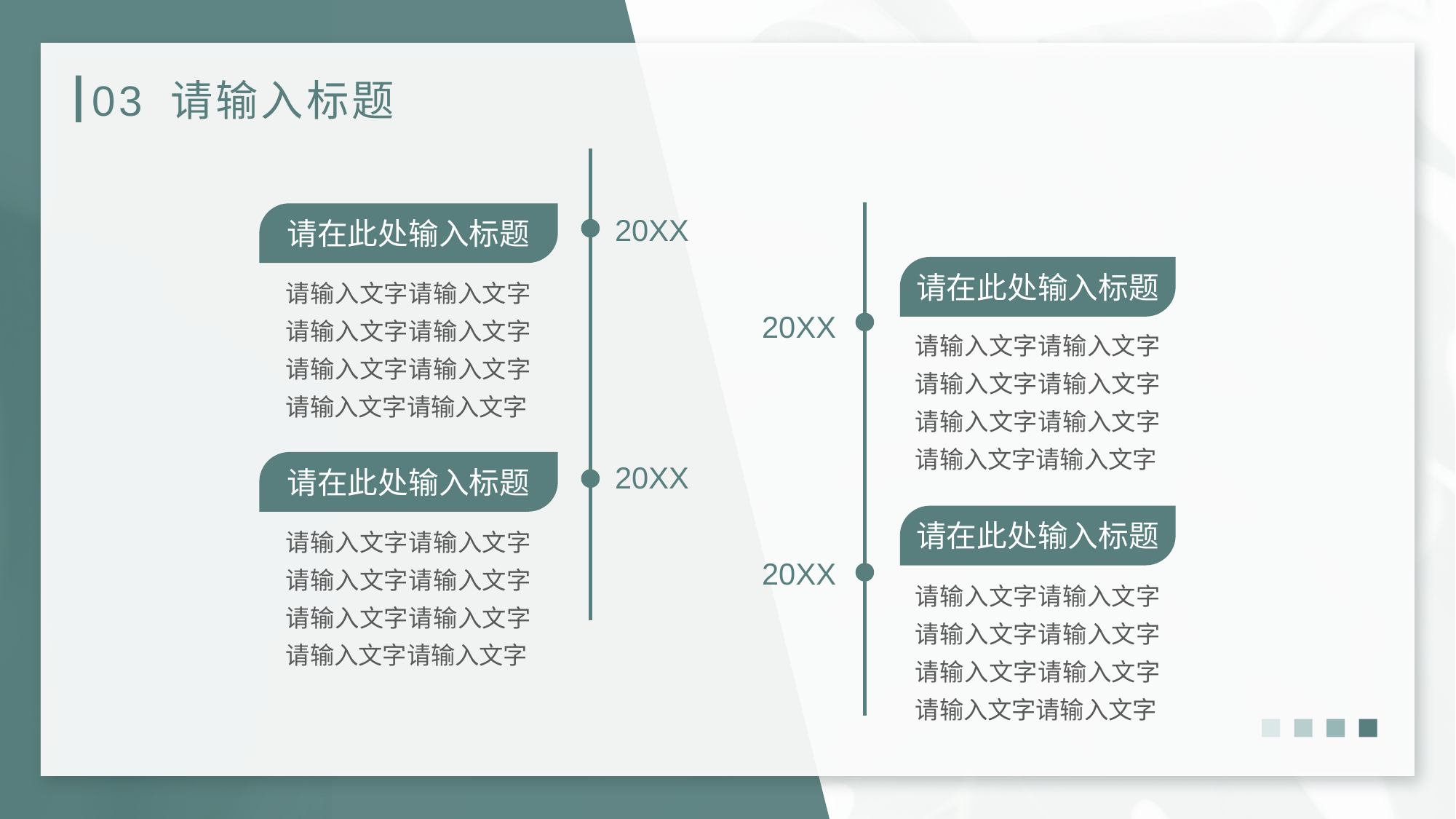

# 03 请输入标题

请在此处输入标题
20XX

请在此处输入标题
请输入文字请输入文字请输入文字请输入文字请输入文字请输入文字请输入文字请输入文字
20XX

请输入文字请输入文字请输入文字请输入文字请输入文字请输入文字请输入文字请输入文字

请在此处输入标题
20XX

请在此处输入标题
请输入文字请输入文字请输入文字请输入文字请输入文字请输入文字请输入文字请输入文字
20XX

请输入文字请输入文字请输入文字请输入文字请输入文字请输入文字请输入文字请输入文字